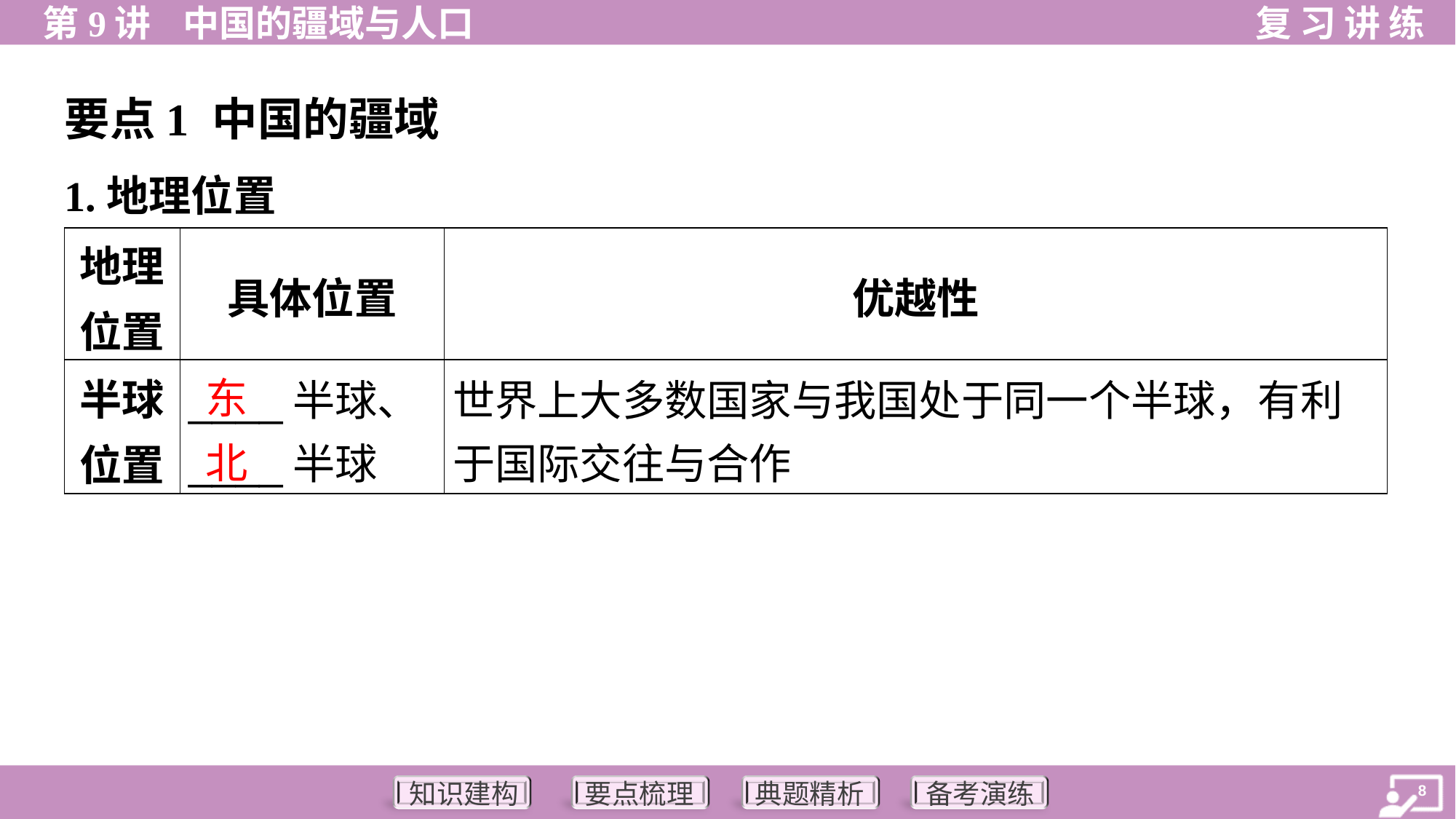

要点1 中国的疆域
1.地理位置
| 地理 位置 | 具体位置 | 优越性 |
| --- | --- | --- |
| 半球 位置 | \_\_\_\_半球、 \_\_\_\_半球 | 世界上大多数国家与我国处于同一个半球，有利 于国际交往与合作 |
东
北